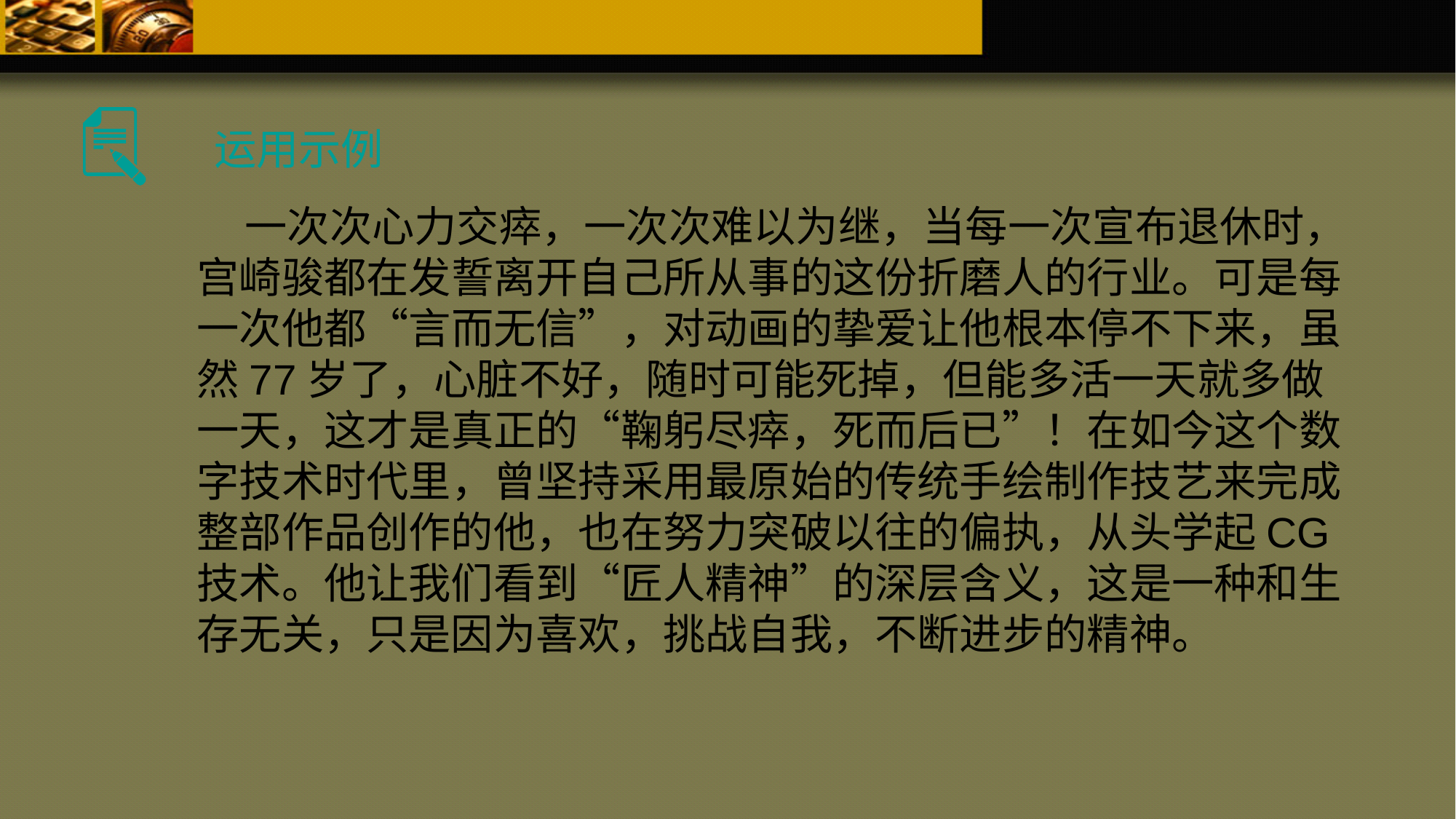

运用示例
    一次次心力交瘁，一次次难以为继，当每一次宣布退休时，宫崎骏都在发誓离开自己所从事的这份折磨人的行业。可是每一次他都“言而无信”，对动画的挚爱让他根本停不下来，虽然77岁了，心脏不好，随时可能死掉，但能多活一天就多做一天，这才是真正的“鞠躬尽瘁，死而后已”！在如今这个数字技术时代里，曾坚持采用最原始的传统手绘制作技艺来完成整部作品创作的他，也在努力突破以往的偏执，从头学起CG技术。他让我们看到“匠人精神”的深层含义，这是一种和生存无关，只是因为喜欢，挑战自我，不断进步的精神。